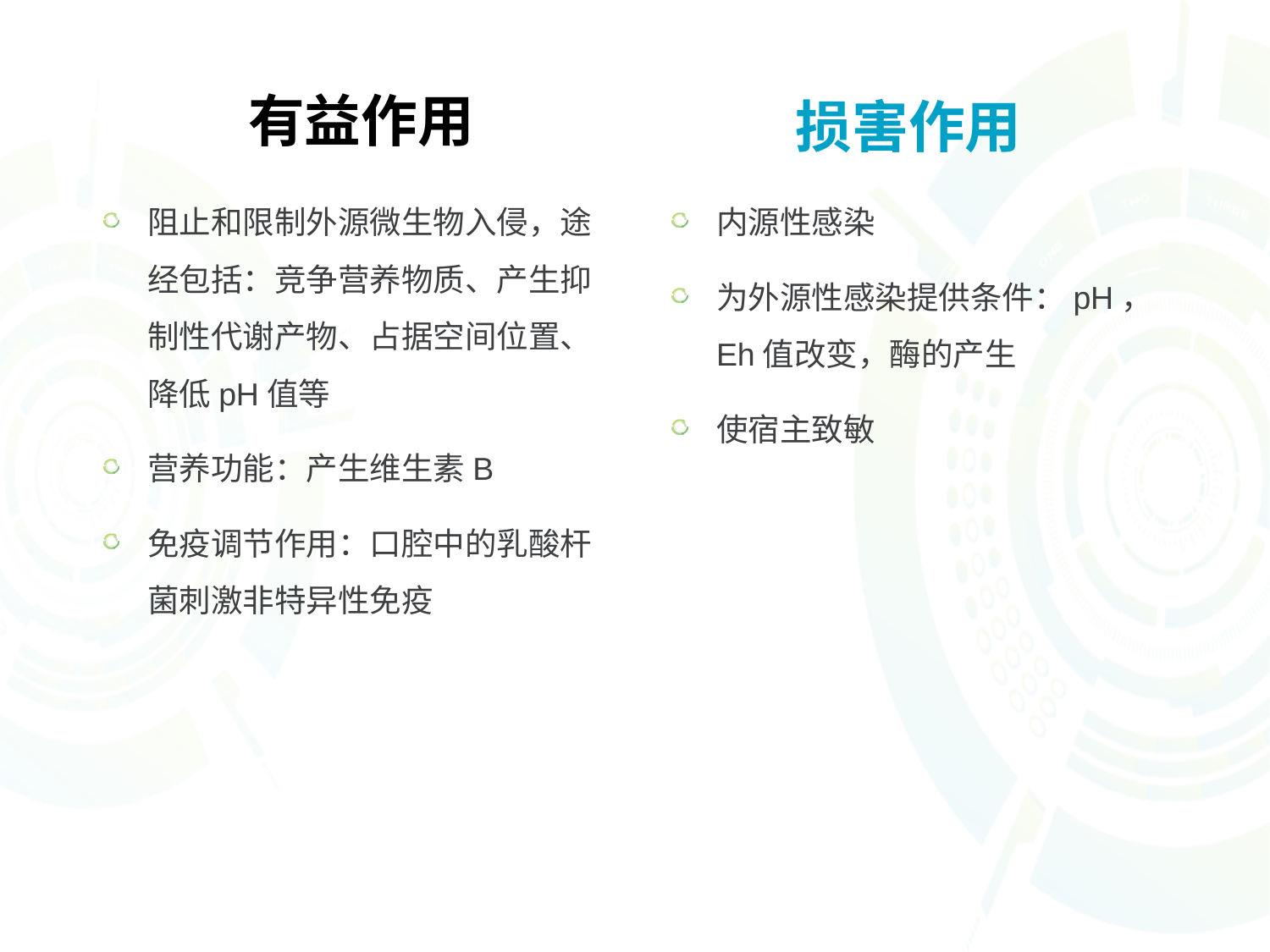

# 有益作用
损害作用
阻止和限制外源微生物入侵，途经包括：竞争营养物质、产生抑制性代谢产物、占据空间位置、降低pH值等
营养功能：产生维生素B
免疫调节作用：口腔中的乳酸杆菌刺激非特异性免疫

内源性感染
为外源性感染提供条件：pH，Eh值改变，酶的产生
使宿主致敏